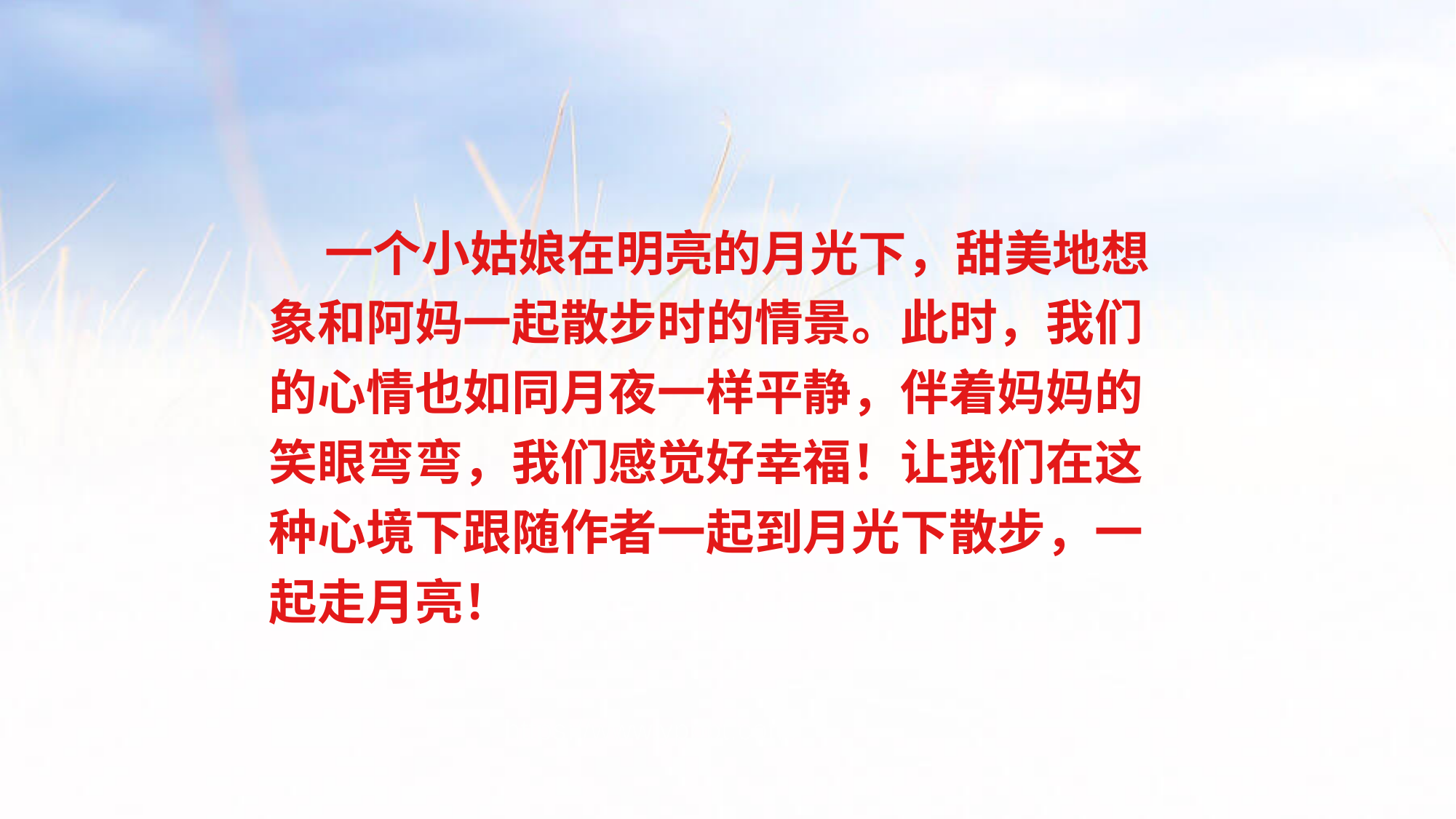

一个小姑娘在明亮的月光下，甜美地想象和阿妈一起散步时的情景。此时，我们的心情也如同月夜一样平静，伴着妈妈的笑眼弯弯，我们感觉好幸福！让我们在这种心境下跟随作者一起到月光下散步，一起走月亮！
https://www.ypppt.com/